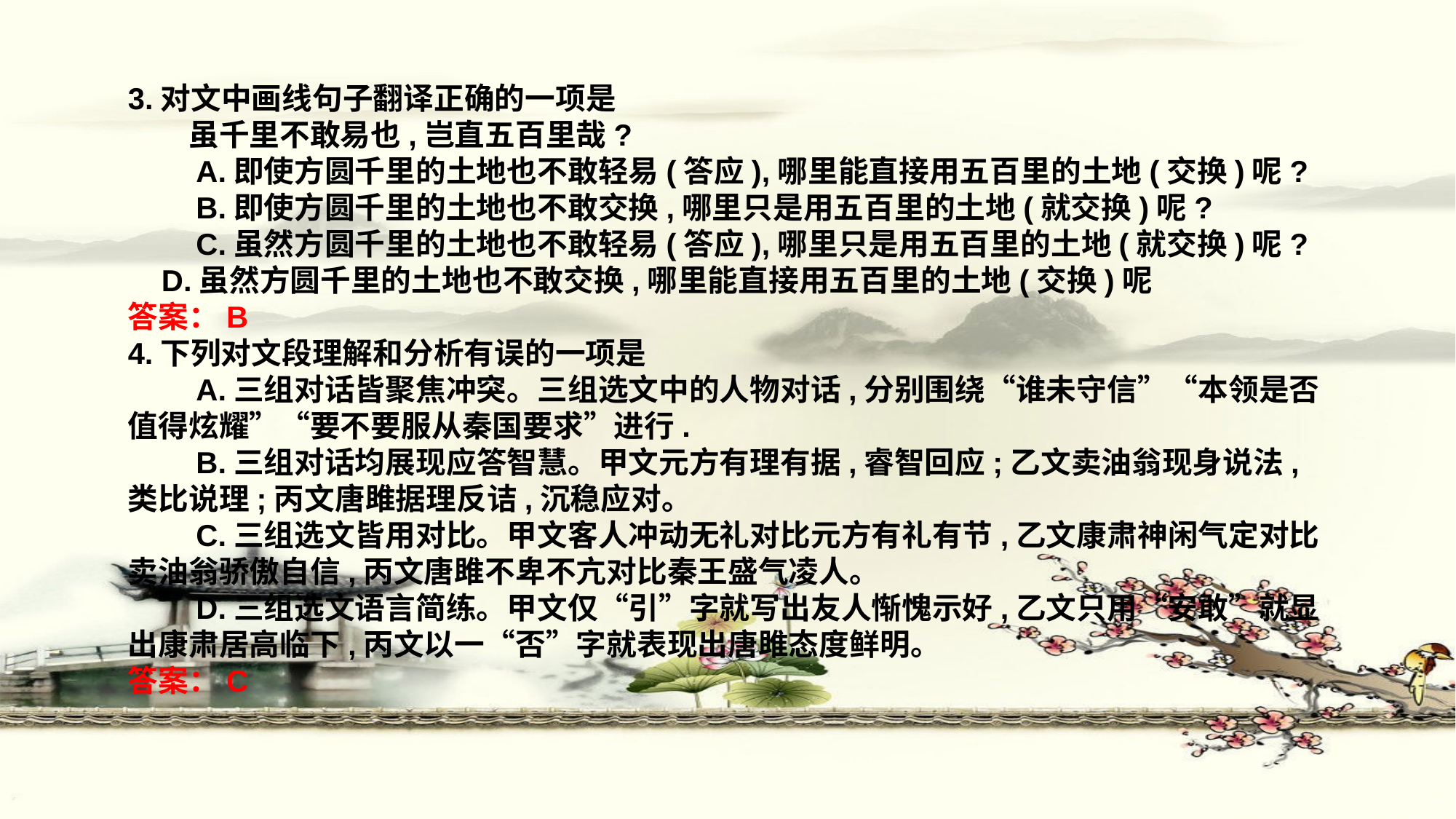

3.对文中画线句子翻译正确的一项是
　　虽千里不敢易也,岂直五百里哉?
　　A.即使方圆千里的土地也不敢轻易(答应),哪里能直接用五百里的土地(交换)呢?
　　B.即使方圆千里的土地也不敢交换,哪里只是用五百里的土地(就交换)呢?
　　C.虽然方圆千里的土地也不敢轻易(答应),哪里只是用五百里的土地(就交换)呢?
    D.虽然方圆千里的土地也不敢交换,哪里能直接用五百里的土地(交换)呢
答案：B
4.下列对文段理解和分析有误的一项是
　　A.三组对话皆聚焦冲突。三组选文中的人物对话,分别围绕“谁未守信”“本领是否值得炫耀”“要不要服从秦国要求”进行.
　　B.三组对话均展现应答智慧。甲文元方有理有据,睿智回应;乙文卖油翁现身说法,类比说理;丙文唐雎据理反诘,沉稳应对。
　　C.三组选文皆用对比。甲文客人冲动无礼对比元方有礼有节,乙文康肃神闲气定对比卖油翁骄傲自信,丙文唐雎不卑不亢对比秦王盛气凌人。
　　D.三组选文语言简练。甲文仅“引”字就写出友人惭愧示好,乙文只用“安敢”就显出康肃居高临下,丙文以一“否”字就表现出唐雎态度鲜明。
答案：C